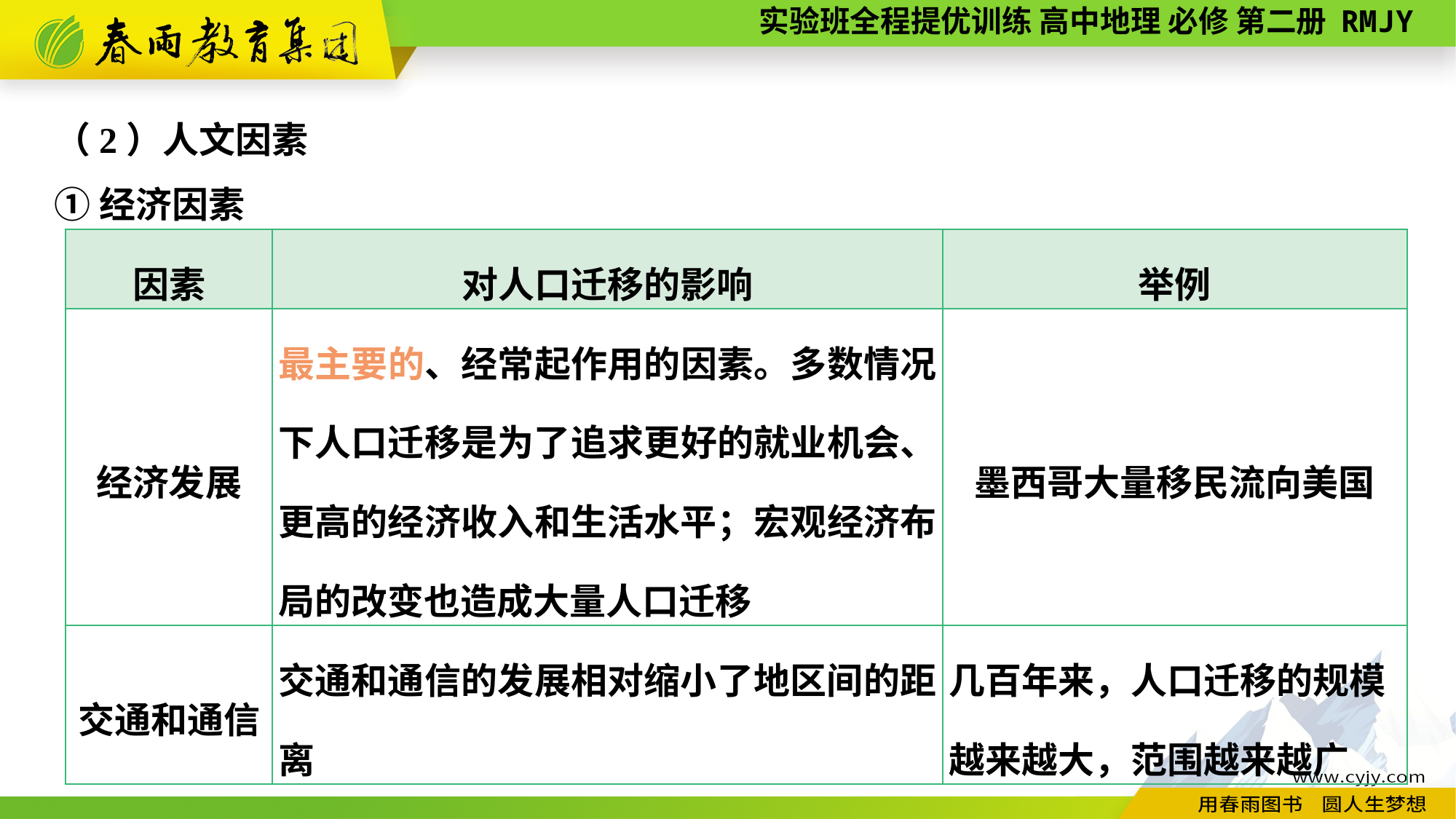

（2）人文因素
①经济因素
| 因素 | 对人口迁移的影响 | 举例 |
| --- | --- | --- |
| 经济发展 | 最主要的、经常起作用的因素。多数情况下人口迁移是为了追求更好的就业机会、更高的经济收入和生活水平；宏观经济布局的改变也造成大量人口迁移 | 墨西哥大量移民流向美国 |
| 交通和通信 | 交通和通信的发展相对缩小了地区间的距离 | 几百年来，人口迁移的规模越来越大，范围越来越广 |